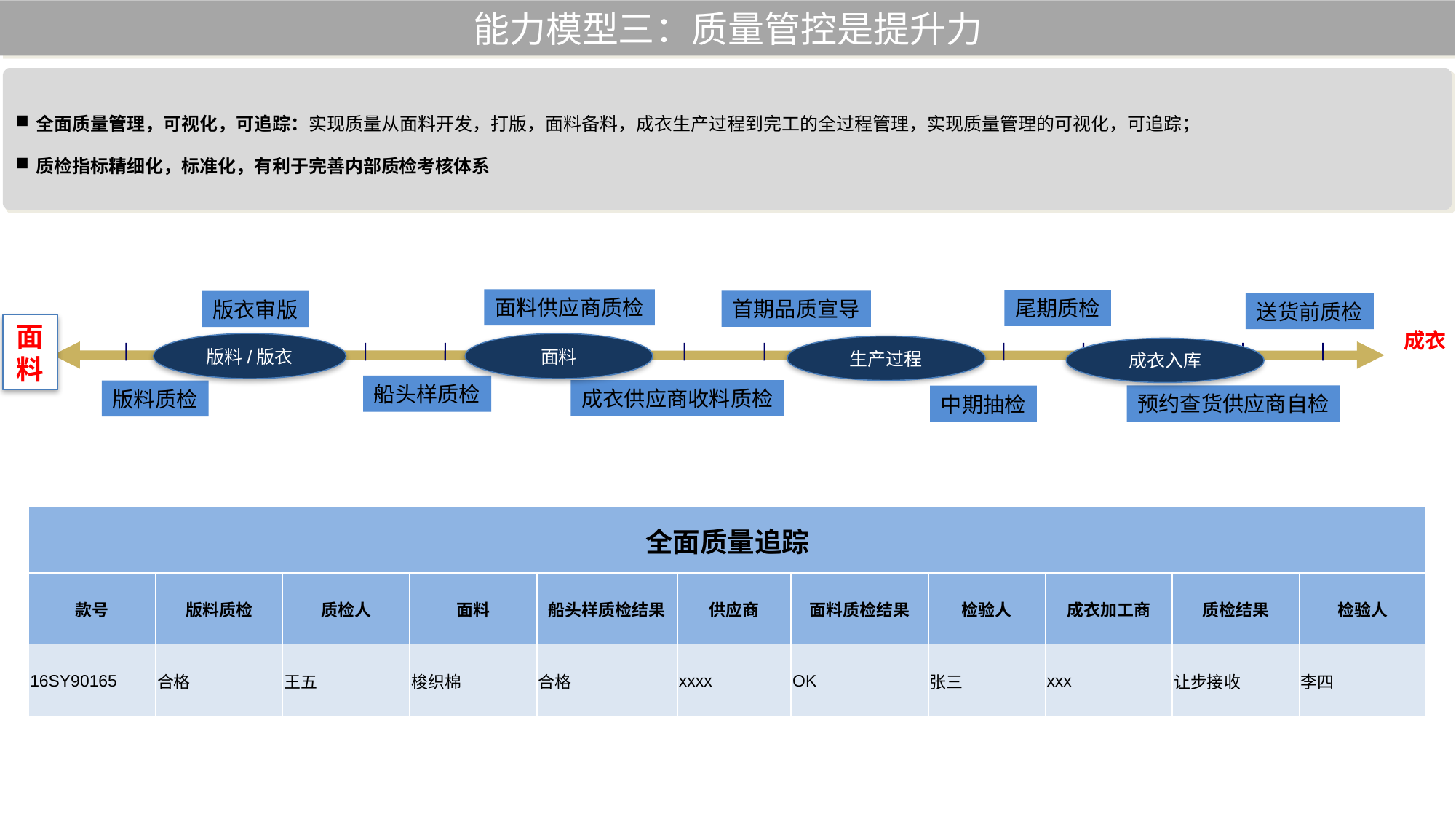

能力模型三：质量管控是提升力
全面质量管理，可视化，可追踪：实现质量从面料开发，打版，面料备料，成衣生产过程到完工的全过程管理，实现质量管理的可视化，可追踪；
质检指标精细化，标准化，有利于完善内部质检考核体系
面料供应商质检
尾期质检
首期品质宣导
版衣审版
送货前质检
面料
成衣
版料/版衣
面料
生产过程
成衣入库

船头样质检
成衣供应商收料质检
版料质检
预约查货供应商自检
中期抽检
| 全面质量追踪 |  |  |  |  |  |  |  |  |  |  |
| --- | --- | --- | --- | --- | --- | --- | --- | --- | --- | --- |
| 款号 | 版料质检 | 质检人 | 面料 | 船头样质检结果 | 供应商 | 面料质检结果 | 检验人 | 成衣加工商 | 质检结果 | 检验人 |
| 16SY90165 | 合格 | 王五 | 梭织棉 | 合格 | xxxx | OK | 张三 | xxx | 让步接收 | 李四 |